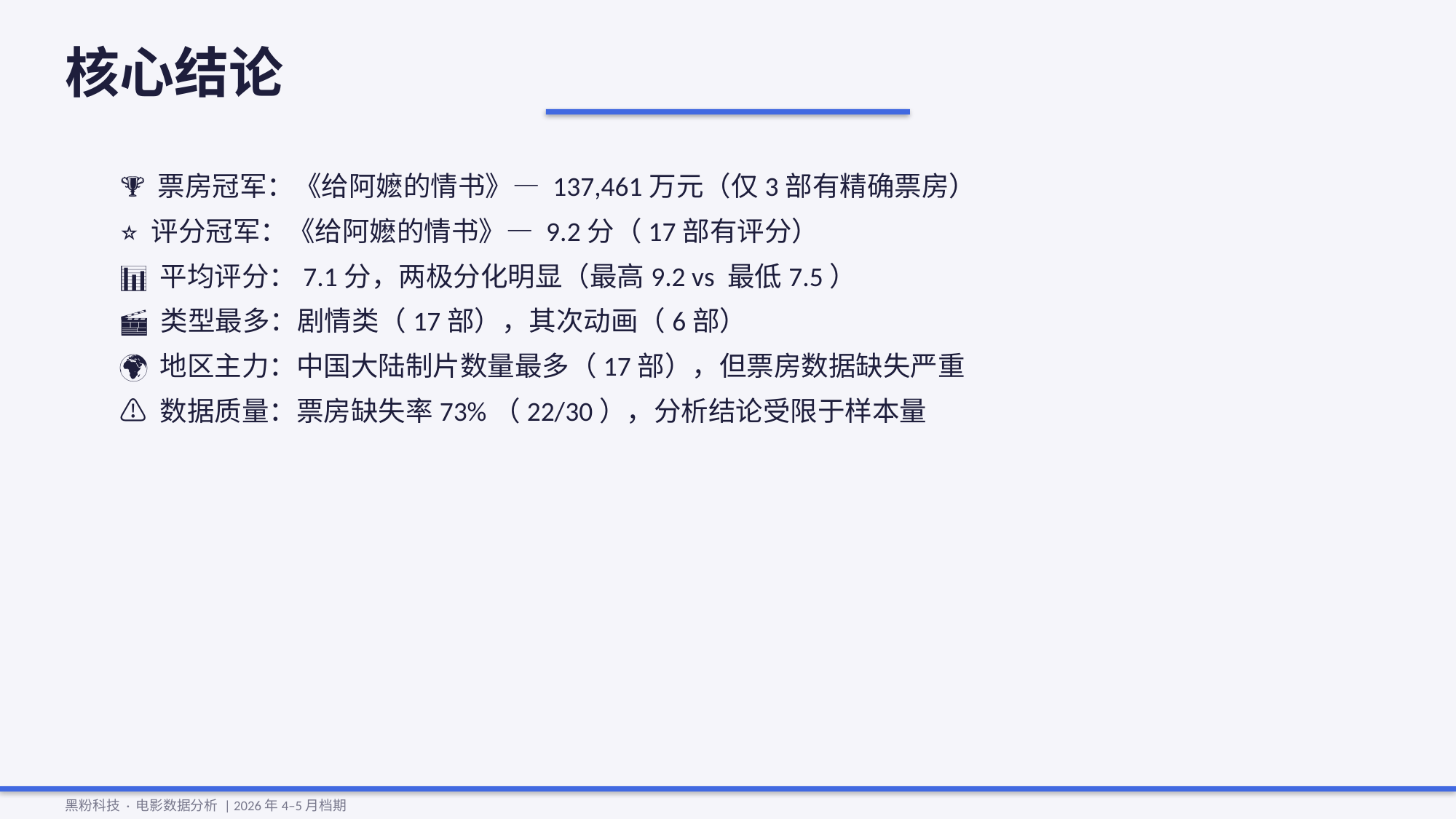

核心结论

🏆 票房冠军：《给阿嬷的情书》— 137,461万元（仅3部有精确票房）
⭐ 评分冠军：《给阿嬷的情书》— 9.2分（17部有评分）
📊 平均评分：7.1分，两极分化明显（最高9.2 vs 最低7.5）
🎬 类型最多：剧情类（17部），其次动画（6部）
🌍 地区主力：中国大陆制片数量最多（17部），但票房数据缺失严重
⚠️ 数据质量：票房缺失率73%（22/30），分析结论受限于样本量

黑粉科技 · 电影数据分析 | 2026年4–5月档期